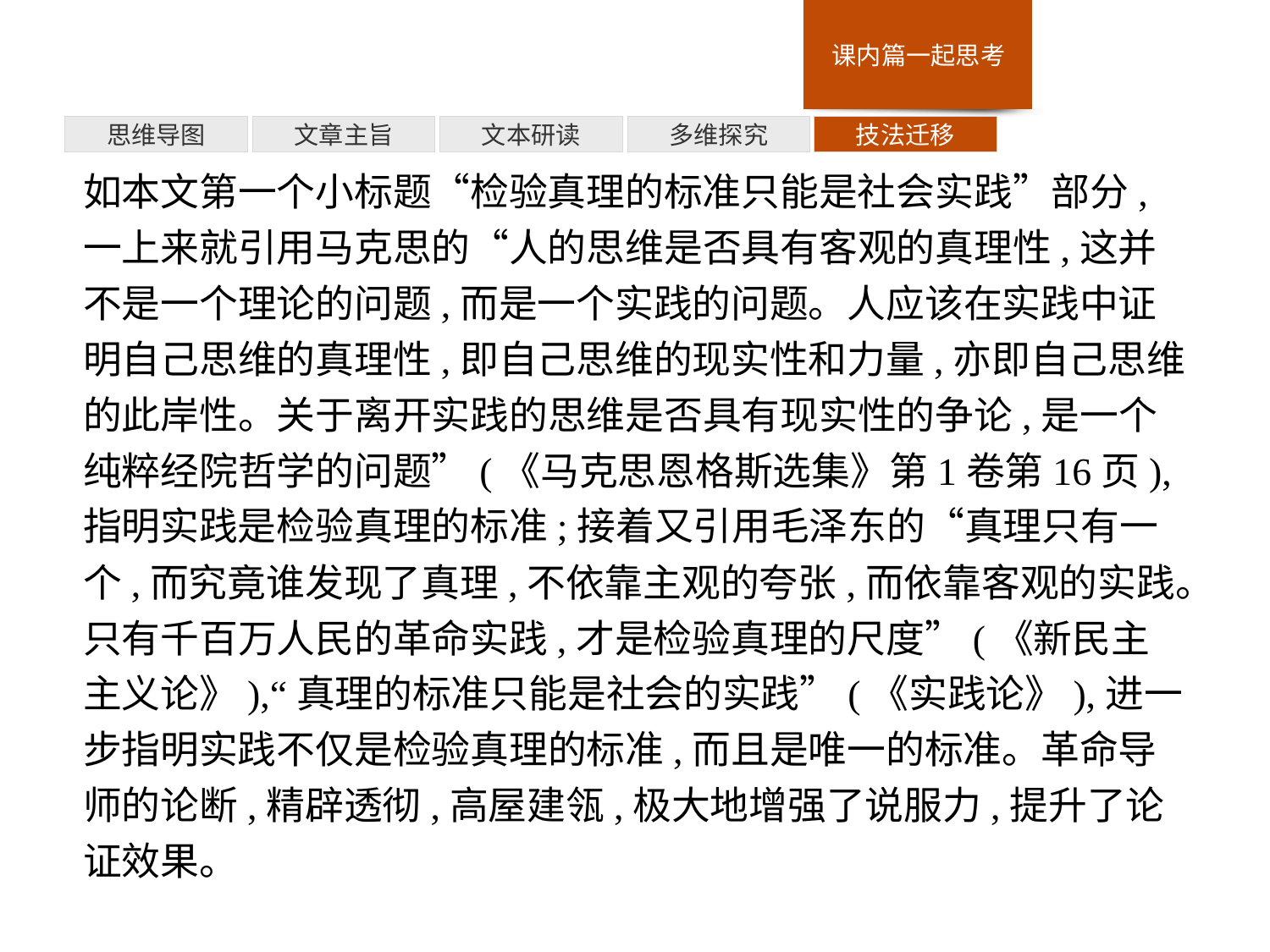

多维探究
思维导图
文章主旨
文本研读
技法迁移
如本文第一个小标题“检验真理的标准只能是社会实践”部分,一上来就引用马克思的“人的思维是否具有客观的真理性,这并不是一个理论的问题,而是一个实践的问题。人应该在实践中证明自己思维的真理性,即自己思维的现实性和力量,亦即自己思维的此岸性。关于离开实践的思维是否具有现实性的争论,是一个纯粹经院哲学的问题”(《马克思恩格斯选集》第1卷第16页),指明实践是检验真理的标准;接着又引用毛泽东的“真理只有一个,而究竟谁发现了真理,不依靠主观的夸张,而依靠客观的实践。只有千百万人民的革命实践,才是检验真理的尺度”(《新民主主义论》),“真理的标准只能是社会的实践”(《实践论》),进一步指明实践不仅是检验真理的标准,而且是唯一的标准。革命导师的论断,精辟透彻,高屋建瓴,极大地增强了说服力,提升了论证效果。